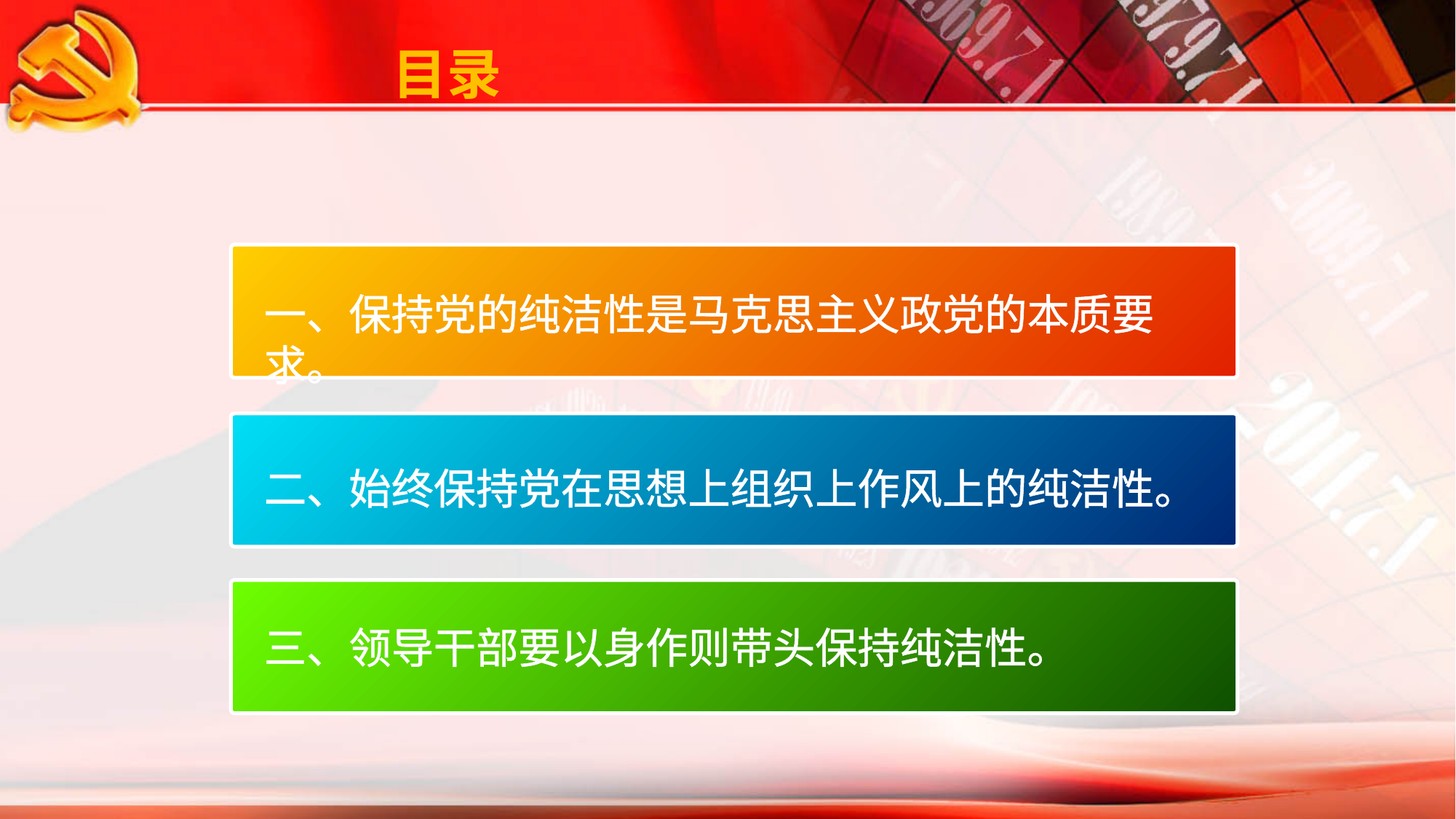

目录

一、保持党的纯洁性是马克思主义政党的本质要求。

二、始终保持党在思想上组织上作风上的纯洁性。

三、领导干部要以身作则带头保持纯洁性。